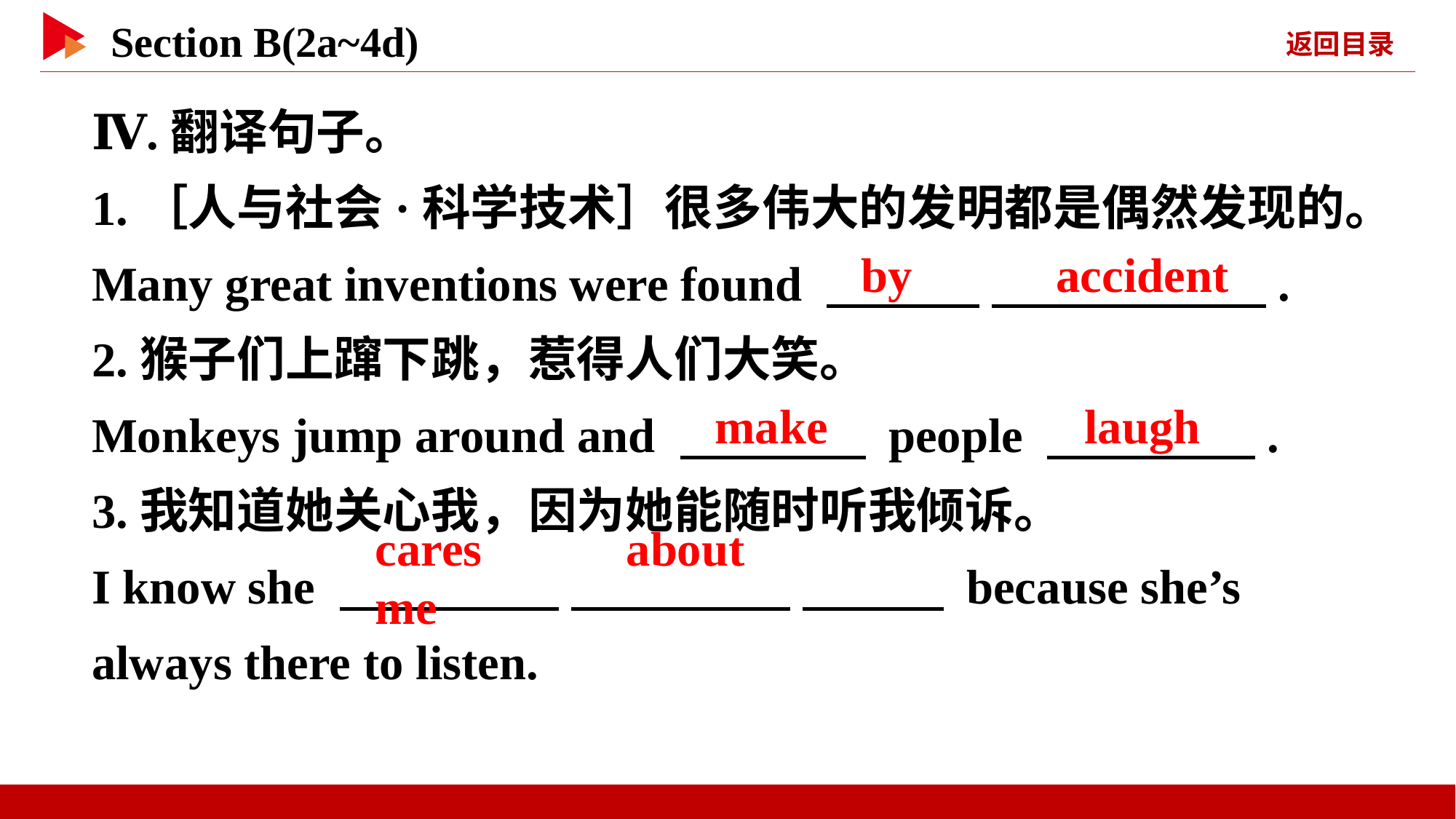

Ⅳ.翻译句子。
1.［人与社会·科学技术］很多伟大的发明都是偶然发现的。
Many great inventions were found 　     　 　                　.
2.猴子们上蹿下跳，惹得人们大笑。
Monkeys jump around and 　        　 people 　          　.
3.我知道她关心我，因为她能随时听我倾诉。
I know she 　           　 　           　 　    　 because she’s always there to listen.
by 　 　accident
make
laugh
cares 　 　about 　 　me